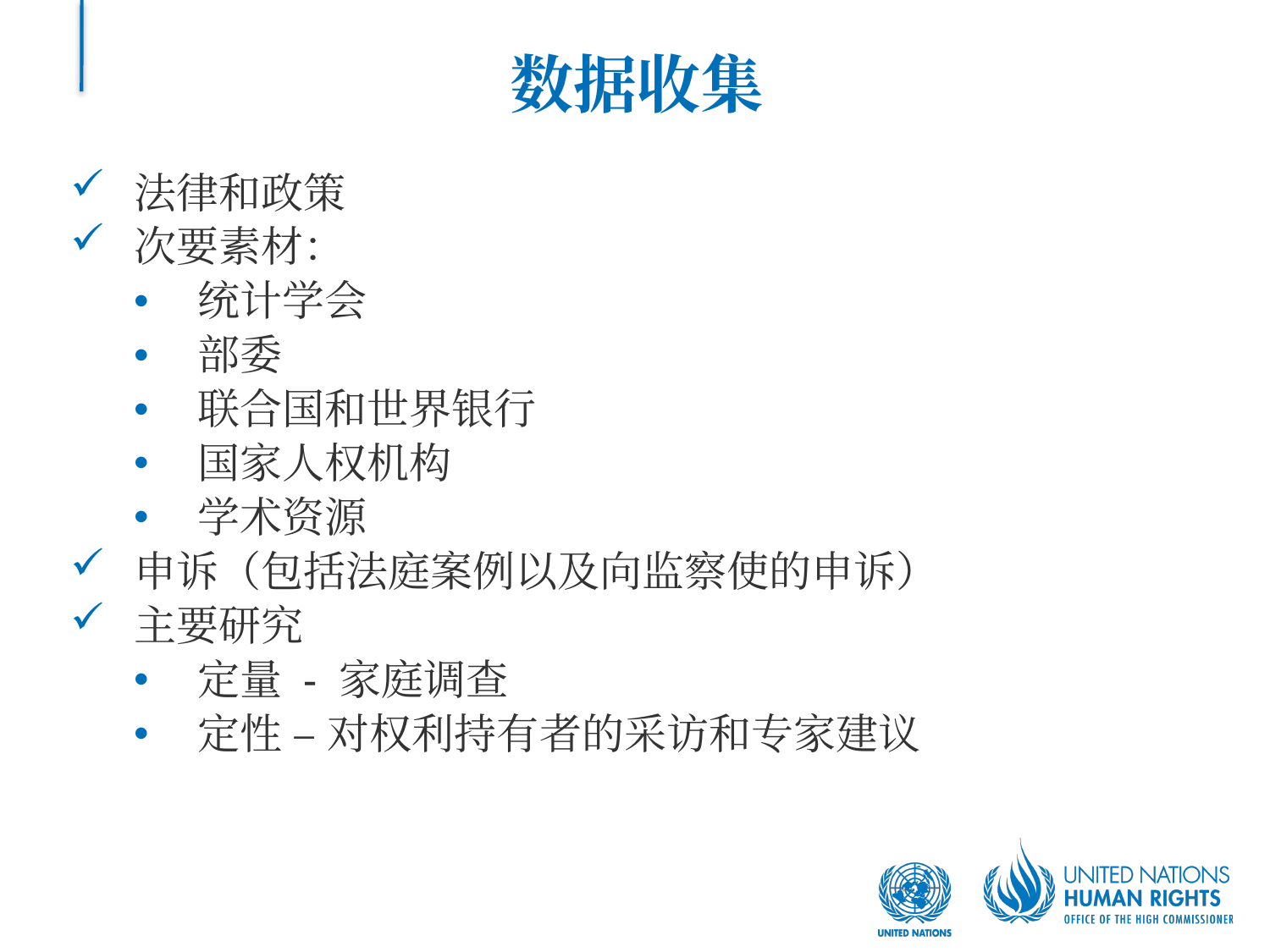

# 数据收集
法律和政策
次要素材：
统计学会
部委
联合国和世界银行
国家人权机构
学术资源
申诉（包括法庭案例以及向监察使的申诉）
主要研究
定量 - 家庭调查
定性 – 对权利持有者的采访和专家建议